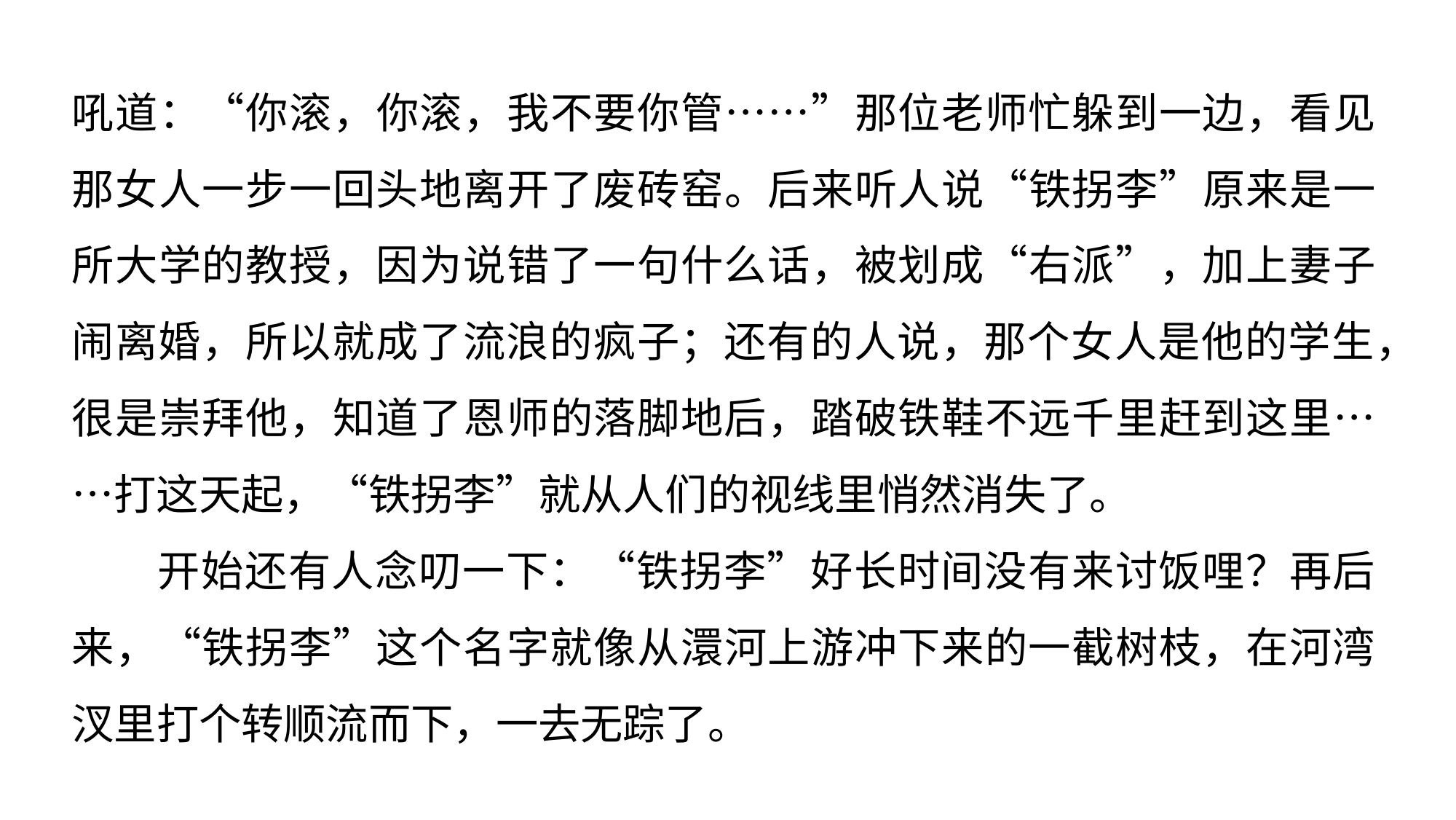

吼道：“你滚，你滚，我不要你管……”那位老师忙躲到一边，看见那女人一步一回头地离开了废砖窑。后来听人说“铁拐李”原来是一所大学的教授，因为说错了一句什么话，被划成“右派”，加上妻子闹离婚，所以就成了流浪的疯子；还有的人说，那个女人是他的学生，很是崇拜他，知道了恩师的落脚地后，踏破铁鞋不远千里赶到这里……打这天起，“铁拐李”就从人们的视线里悄然消失了。
开始还有人念叨一下：“铁拐李”好长时间没有来讨饭哩？再后来，“铁拐李”这个名字就像从澴河上游冲下来的一截树枝，在河湾汊里打个转顺流而下，一去无踪了。